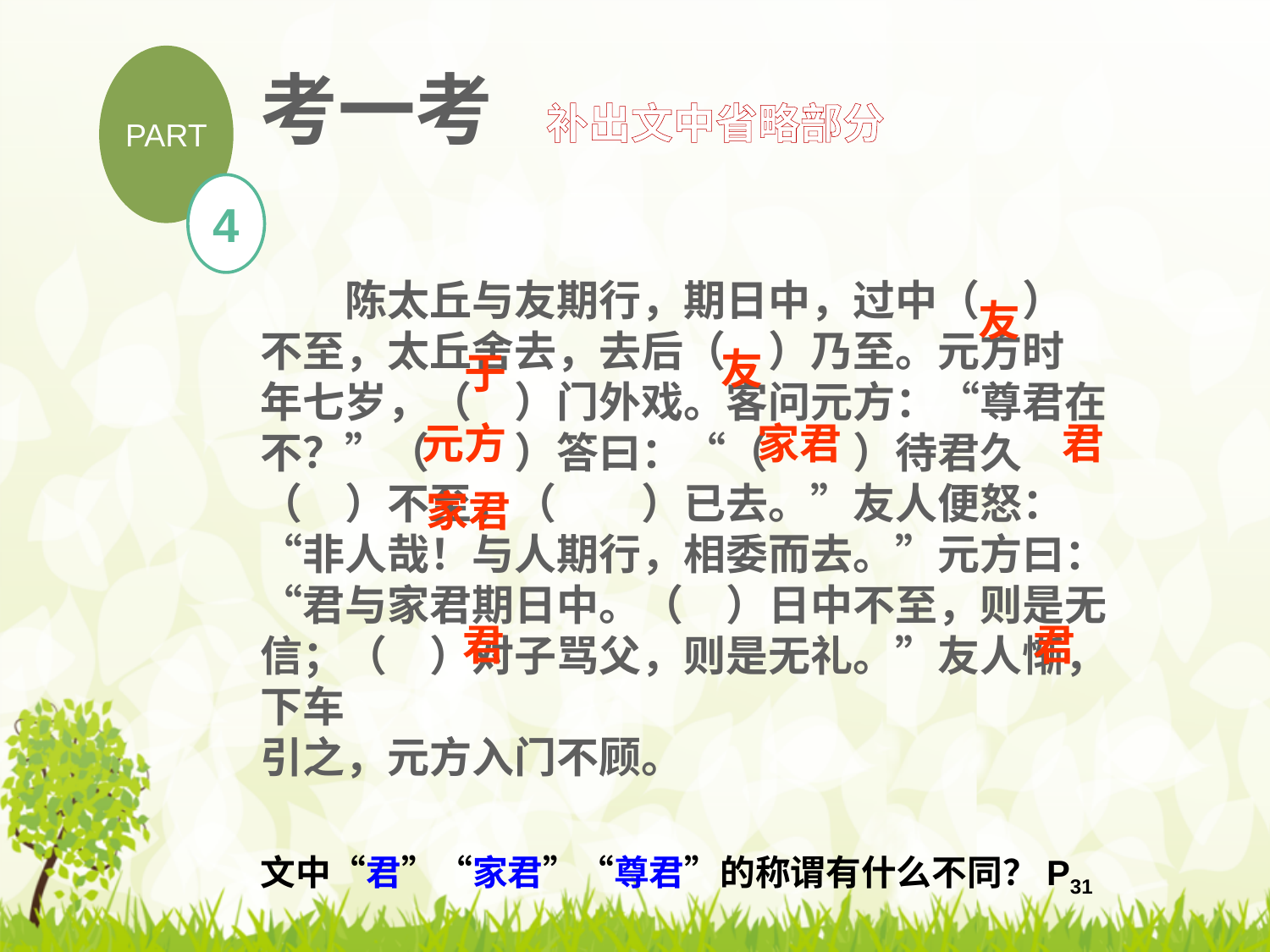

PART
4
考一考   补出文中省略部分
　友
　　陈太丘与友期行，期日中，过中（　）
不至，太丘舍去，去后（　）乃至。元方时
年七岁，（　）门外戏。客问元方：“尊君在不？”（　　）答曰：“（　　）待君久（　）不至，（　　）已去。”友人便怒：“非人哉！与人期行，相委而去。”元方曰：“君与家君期日中。（　）日中不至，则是无信；（　）对子骂父，则是无礼。”友人惭，下车
引之，元方入门不顾。

友
　于
元方
家君
君
家君
君
君
文中“君”“家君”“尊君”的称谓有什么不同？P31